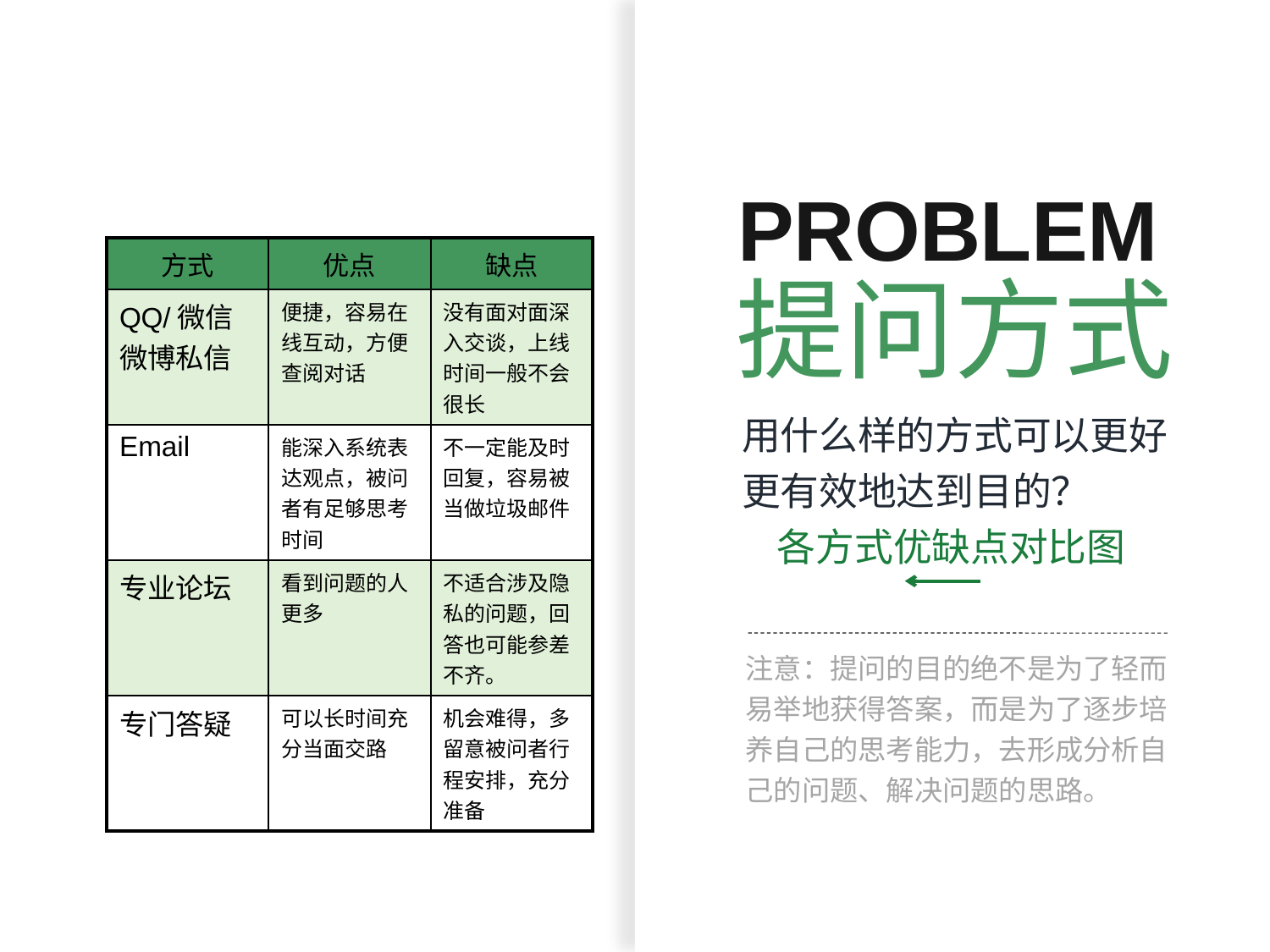

PROBLEM
| 方式 | 优点 | 缺点 |
| --- | --- | --- |
| QQ/微信 微博私信 | 便捷，容易在线互动，方便查阅对话 | 没有面对面深入交谈，上线时间一般不会很长 |
| Email | 能深入系统表达观点，被问者有足够思考时间 | 不一定能及时回复，容易被当做垃圾邮件 |
| 专业论坛 | 看到问题的人更多 | 不适合涉及隐私的问题，回答也可能参差不齐。 |
| 专门答疑 | 可以长时间充分当面交路 | 机会难得，多留意被问者行程安排，充分准备 |
提问方式
用什么样的方式可以更好更有效地达到目的？
   各方式优缺点对比图

注意：提问的目的绝不是为了轻而易举地获得答案，而是为了逐步培养自己的思考能力，去形成分析自己的问题、解决问题的思路。